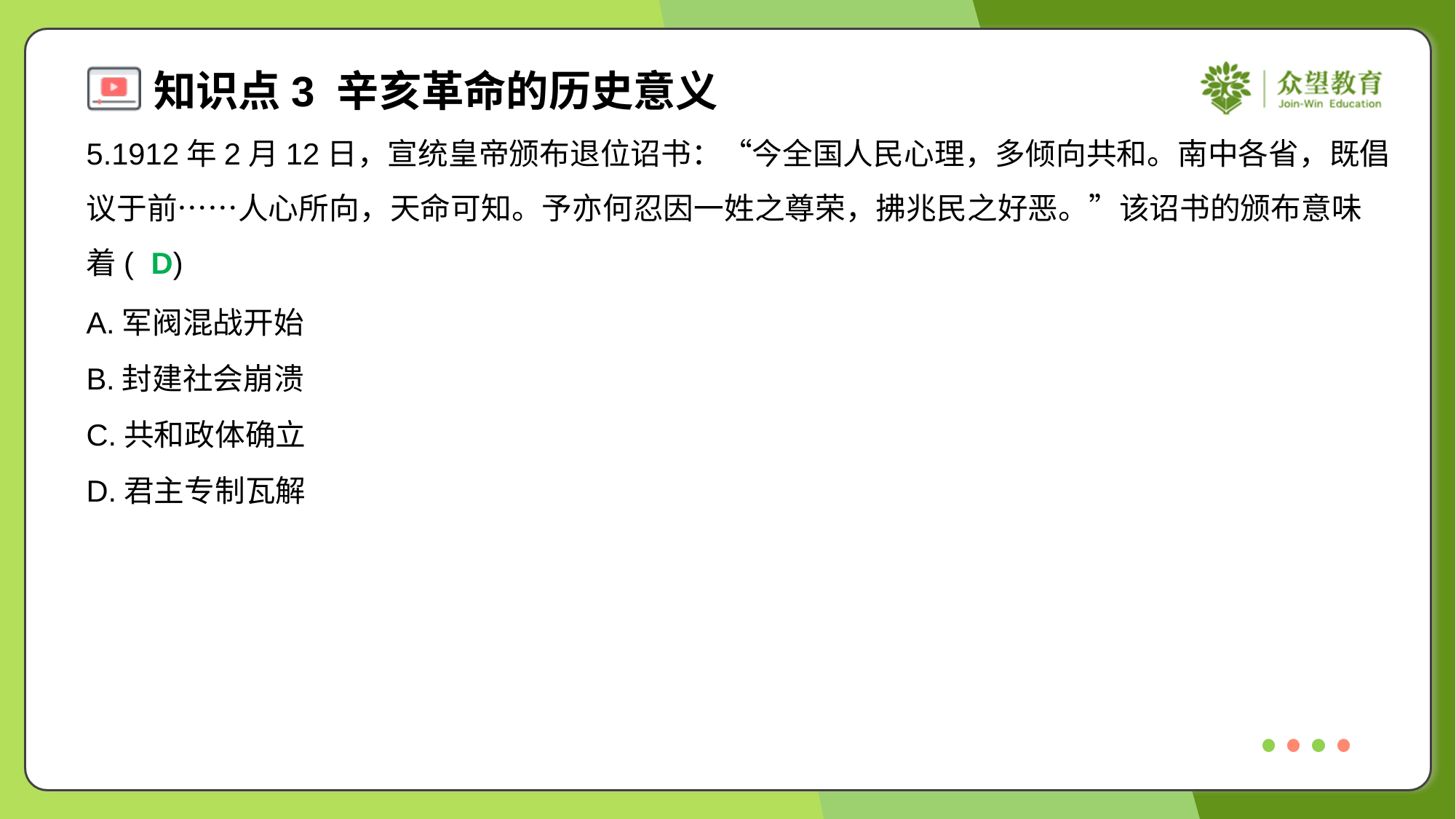

5.1912年2月12日，宣统皇帝颁布退位诏书：“今全国人民心理，多倾向共和。南中各省，既倡
议于前……人心所向，天命可知。予亦何忍因一姓之尊荣，拂兆民之好恶。”该诏书的颁布意味
着(     )
D
A.军阀混战开始
B.封建社会崩溃
C.共和政体确立
D.君主专制瓦解